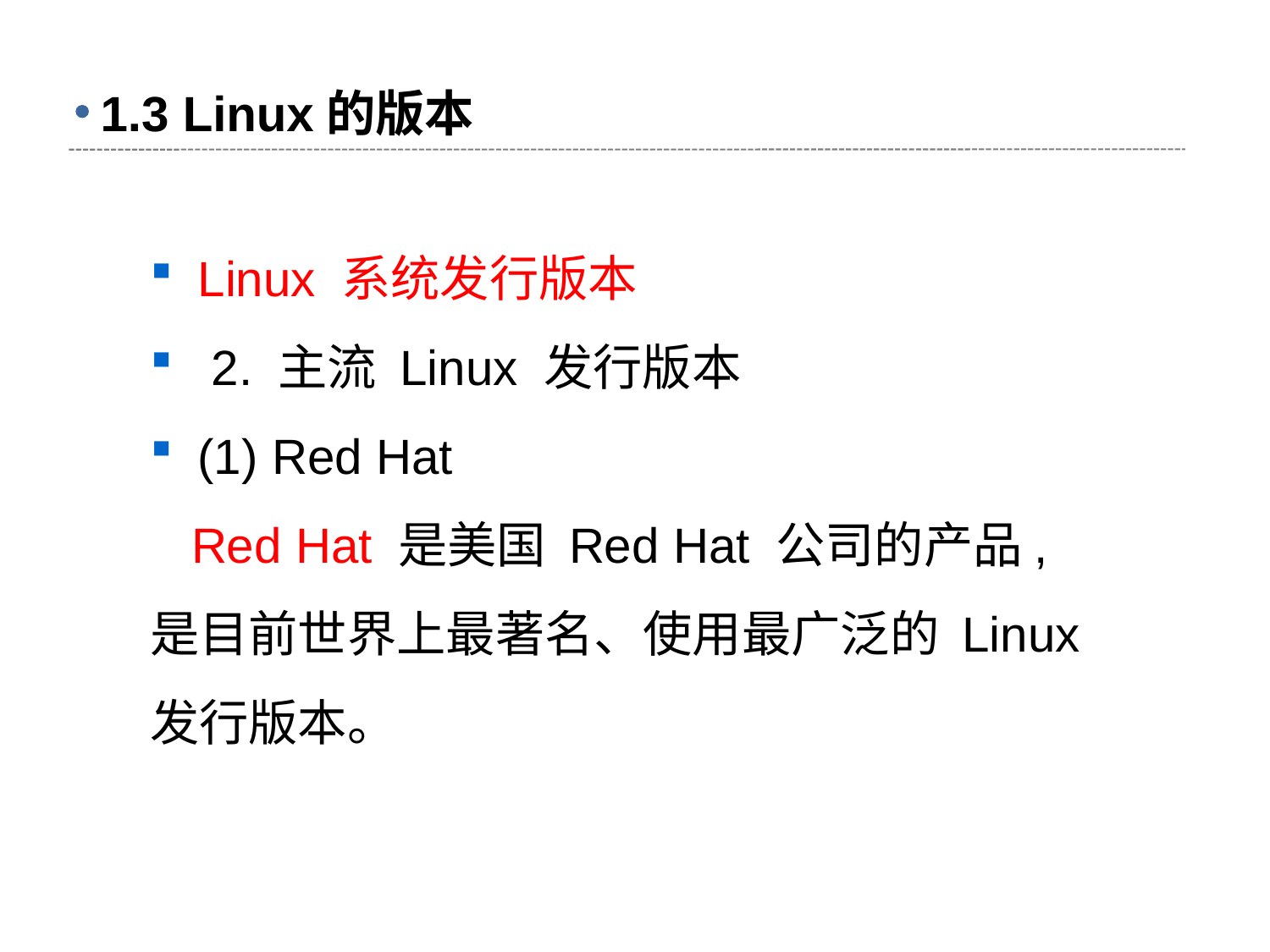

# 1.3 Linux的版本
Linux 系统发行版本
 2. 主流 Linux 发行版本
(1) Red Hat
   Red Hat 是美国 Red Hat 公司的产品, 是目前世界上最著名、使用最广泛的 Linux 发行版本。